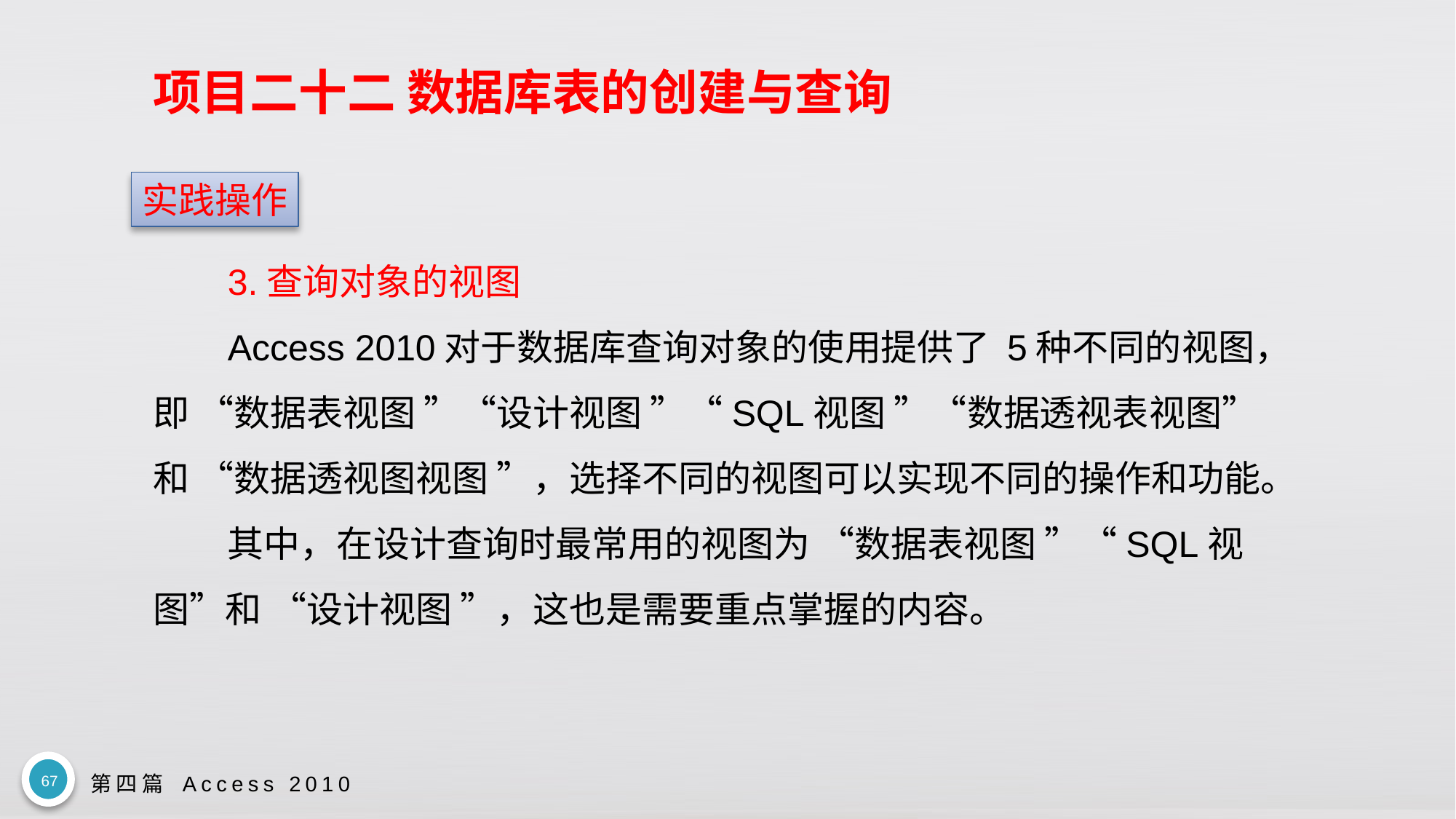

# 项目二十二 数据库表的创建与查询
实践操作
3.查询对象的视图
Access 2010对于数据库查询对象的使用提供了 5种不同的视图，即 “数据表视图 ”“设计视图 ”“SQL视图 ”“数据透视表视图”和 “数据透视图视图 ”，选择不同的视图可以实现不同的操作和功能。
其中，在设计查询时最常用的视图为 “数据表视图 ”“SQL视图”和 “设计视图 ”，这也是需要重点掌握的内容。
67